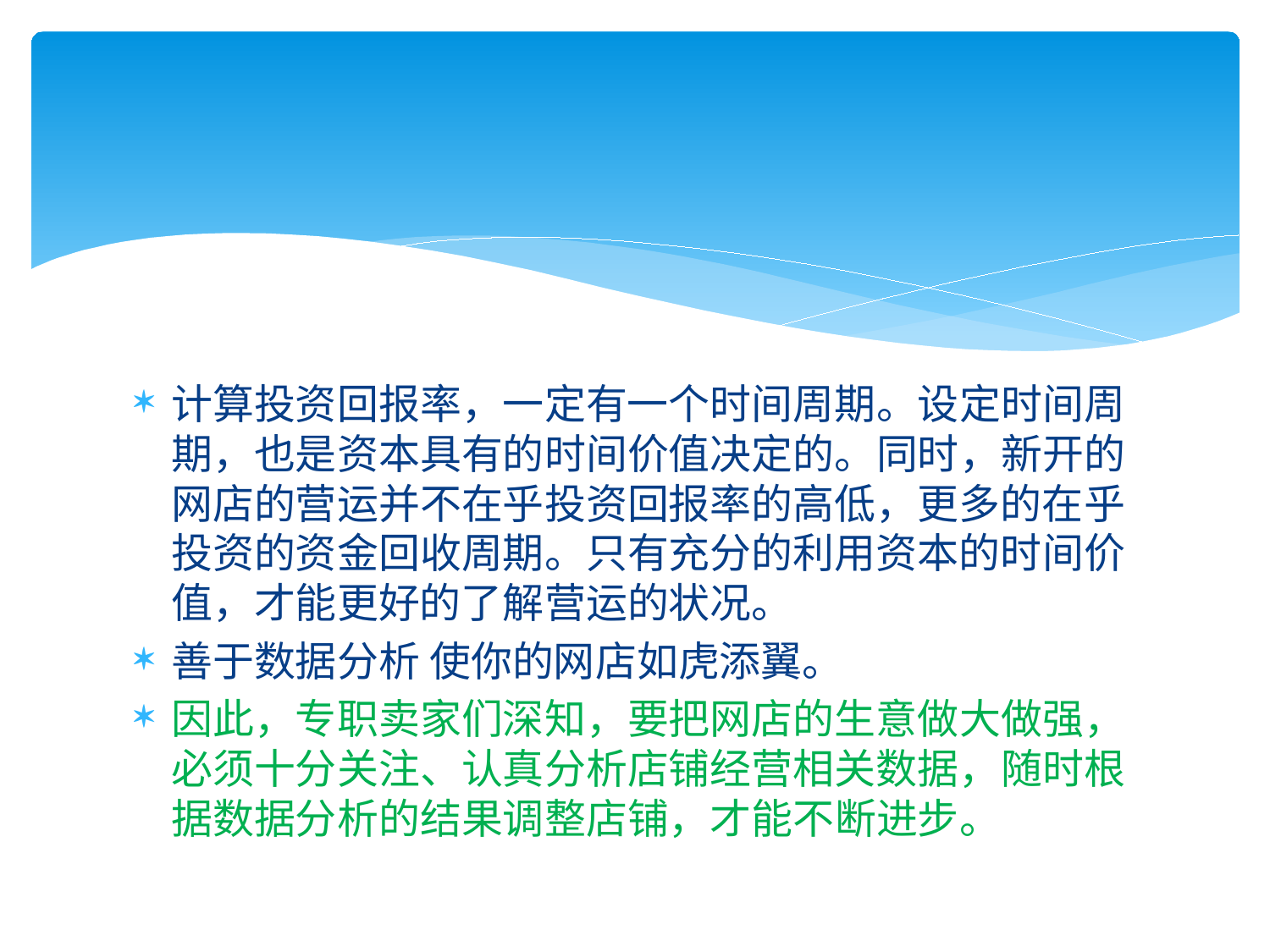

#
计算投资回报率，一定有一个时间周期。设定时间周期，也是资本具有的时间价值决定的。同时，新开的网店的营运并不在乎投资回报率的高低，更多的在乎投资的资金回收周期。只有充分的利用资本的时间价值，才能更好的了解营运的状况。
善于数据分析 使你的网店如虎添翼。
因此，专职卖家们深知，要把网店的生意做大做强，必须十分关注、认真分析店铺经营相关数据，随时根据数据分析的结果调整店铺，才能不断进步。